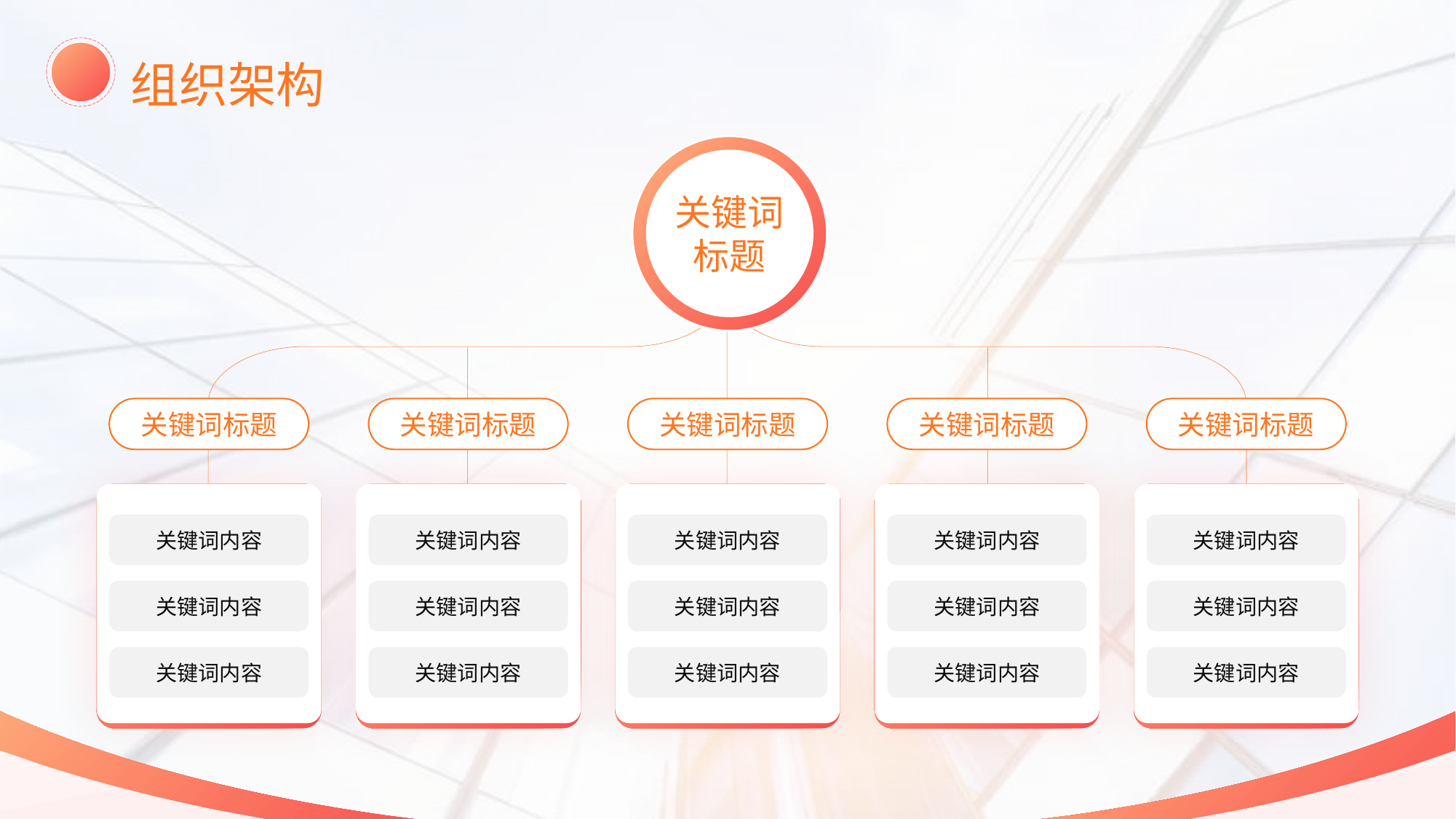

组织架构

关键词标题

关键词标题
关键词标题
关键词标题
关键词标题
关键词标题

关键词内容
关键词内容
关键词内容

关键词内容
关键词内容
关键词内容

关键词内容
关键词内容
关键词内容

关键词内容
关键词内容
关键词内容

关键词内容
关键词内容
关键词内容